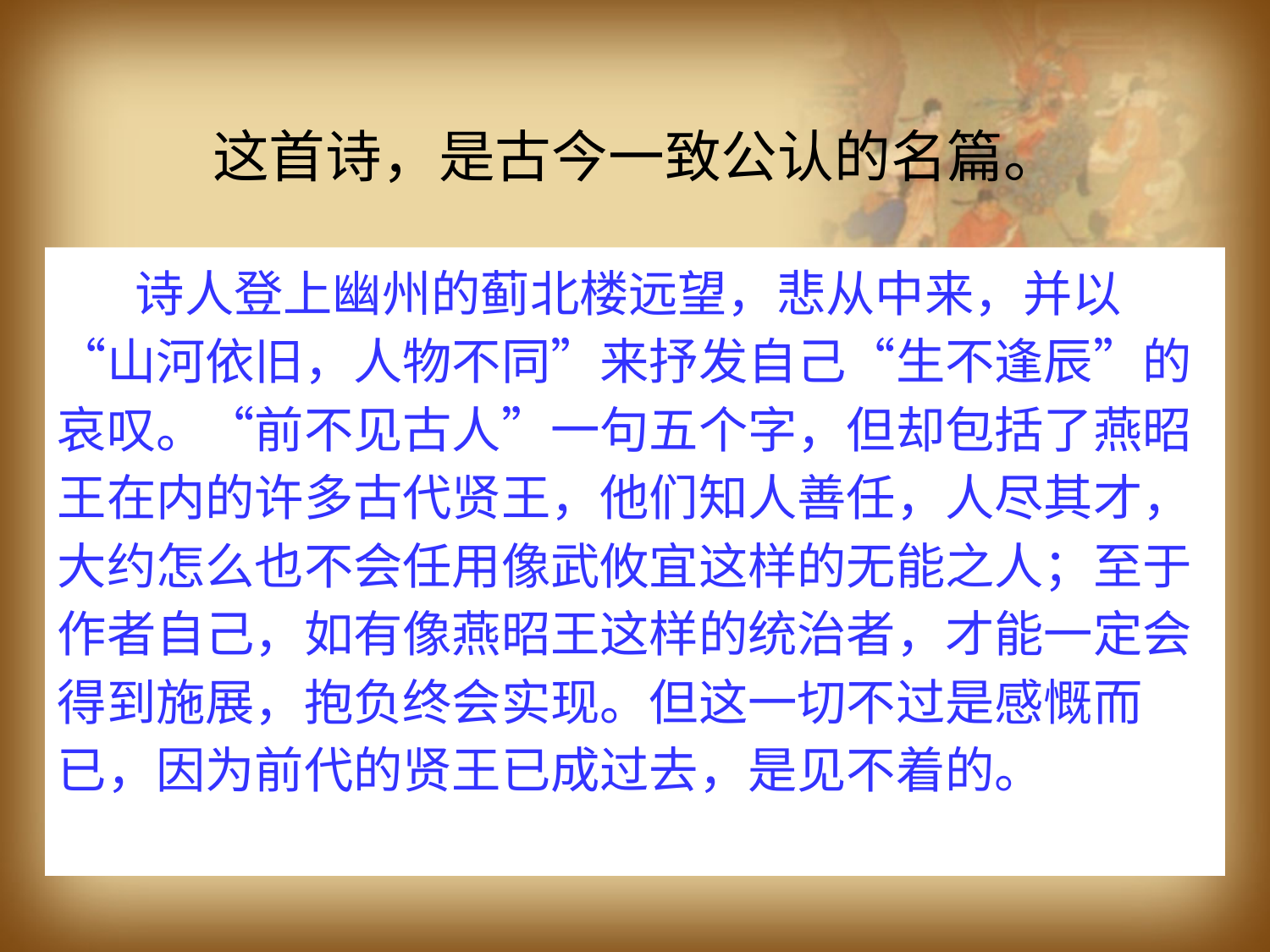

这首诗，是古今一致公认的名篇。
      诗人登上幽州的蓟北楼远望，悲从中来，并以“山河依旧，人物不同”来抒发自己“生不逢辰”的哀叹。“前不见古人”一句五个字，但却包括了燕昭王在内的许多古代贤王，他们知人善任，人尽其才，大约怎么也不会任用像武攸宜这样的无能之人；至于作者自己，如有像燕昭王这样的统治者，才能一定会得到施展，抱负终会实现。但这一切不过是感慨而已，因为前代的贤王已成过去，是见不着的。